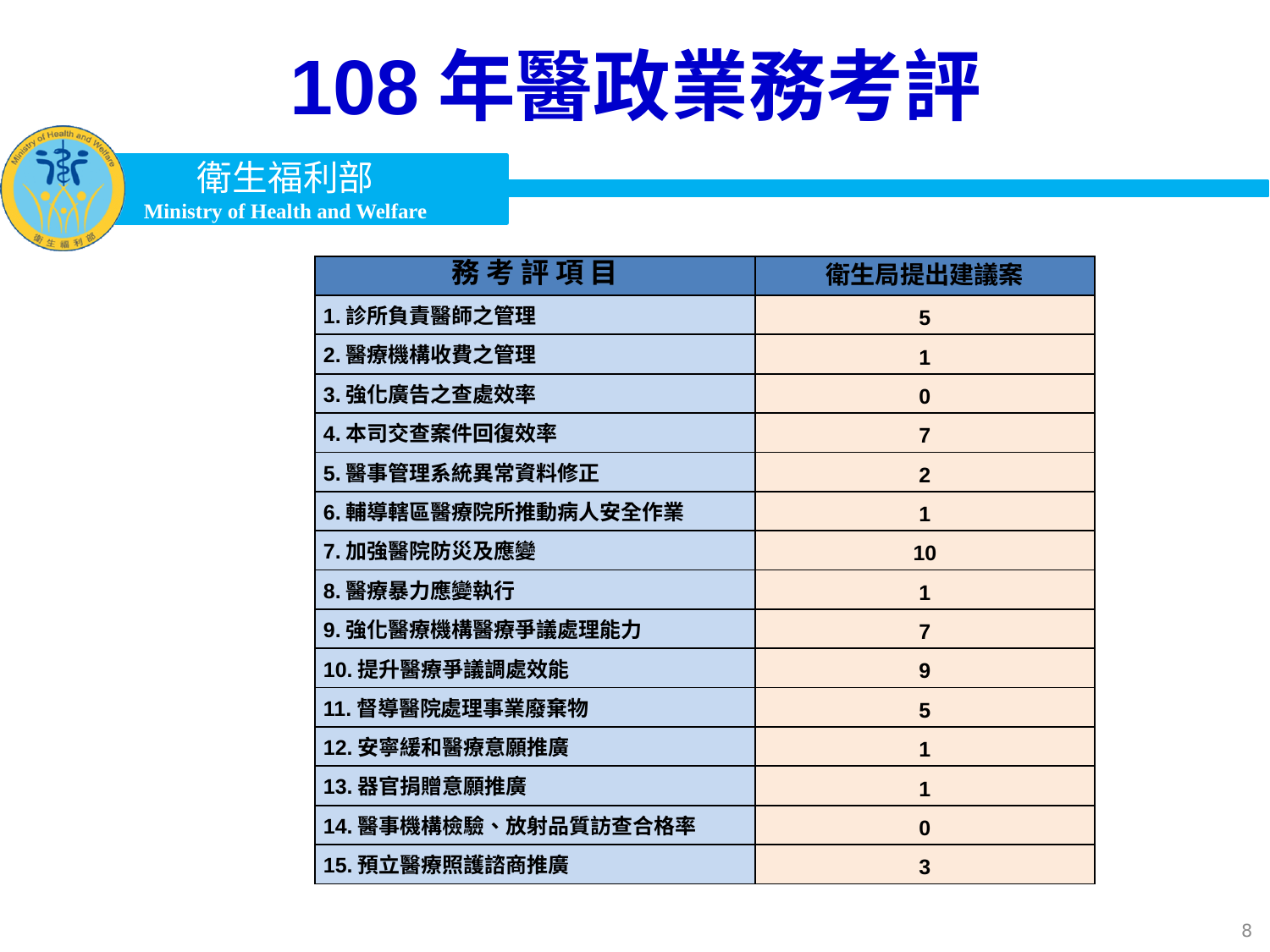

# 108年醫政業務考評
| 務 考 評 項 目 | 衛生局提出建議案 |
| --- | --- |
| 1.診所負責醫師之管理 | 5 |
| 2.醫療機構收費之管理 | 1 |
| 3.強化廣告之查處效率 | 0 |
| 4.本司交查案件回復效率 | 7 |
| 5.醫事管理系統異常資料修正 | 2 |
| 6.輔導轄區醫療院所推動病人安全作業 | 1 |
| 7.加強醫院防災及應變 | 10 |
| 8.醫療暴力應變執行 | 1 |
| 9.強化醫療機構醫療爭議處理能力 | 7 |
| 10.提升醫療爭議調處效能 | 9 |
| 11.督導醫院處理事業廢棄物 | 5 |
| 12.安寧緩和醫療意願推廣 | 1 |
| 13.器官捐贈意願推廣 | 1 |
| 14.醫事機構檢驗、放射品質訪查合格率 | 0 |
| 15.預立醫療照護諮商推廣 | 3 |
8